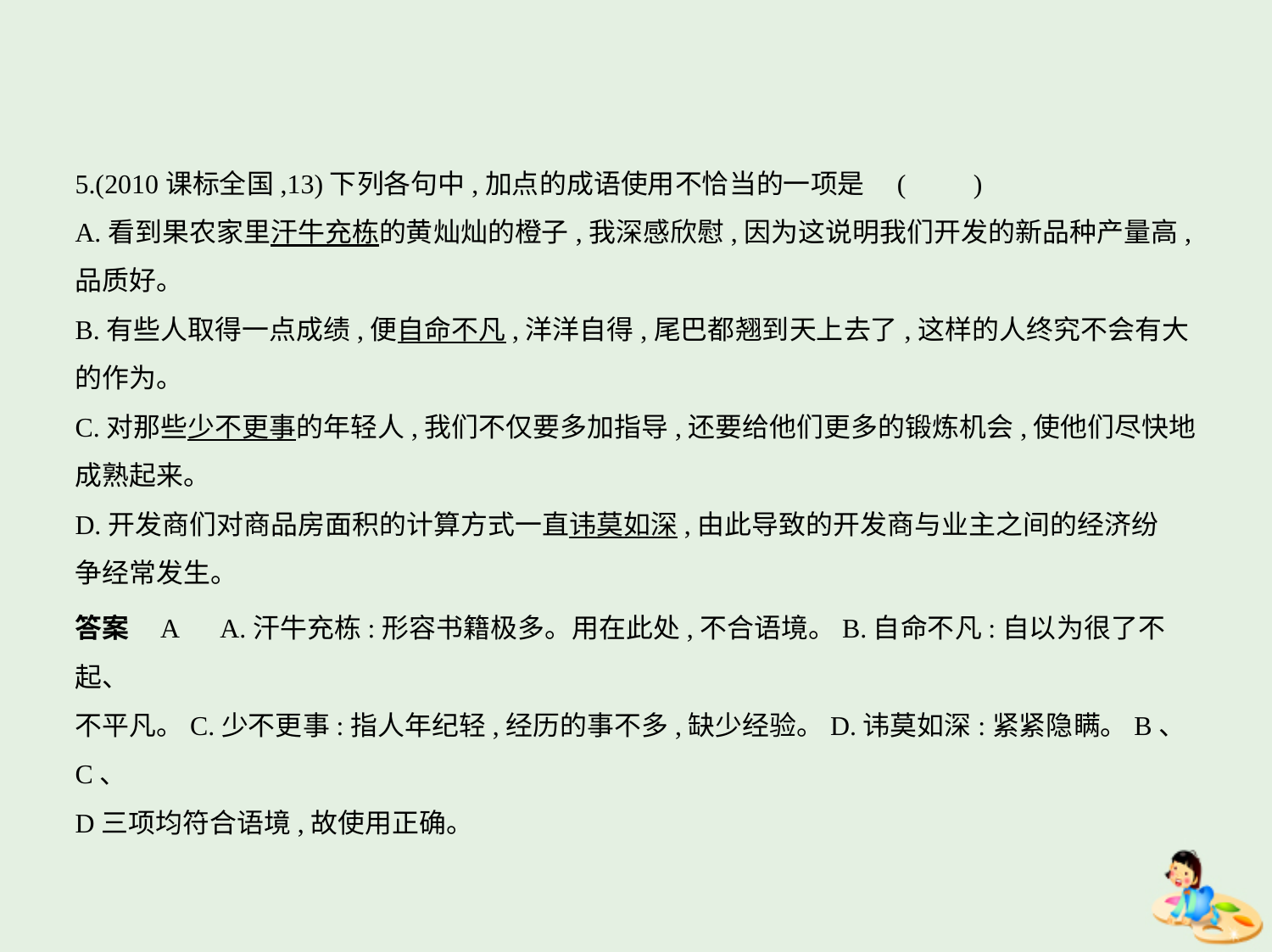

5.(2010课标全国,13)下列各句中,加点的成语使用不恰当的一项是 (　　)
A.看到果农家里汗牛充栋的黄灿灿的橙子,我深感欣慰,因为这说明我们开发的新品种产量高,
品质好。
B.有些人取得一点成绩,便自命不凡,洋洋自得,尾巴都翘到天上去了,这样的人终究不会有大
的作为。
C.对那些少不更事的年轻人,我们不仅要多加指导,还要给他们更多的锻炼机会,使他们尽快地
成熟起来。
D.开发商们对商品房面积的计算方式一直讳莫如深,由此导致的开发商与业主之间的经济纷
争经常发生。
答案    A　A.汗牛充栋:形容书籍极多。用在此处,不合语境。B.自命不凡:自以为很了不起、
不平凡。C.少不更事:指人年纪轻,经历的事不多,缺少经验。D.讳莫如深:紧紧隐瞒。B、C、
D三项均符合语境,故使用正确。